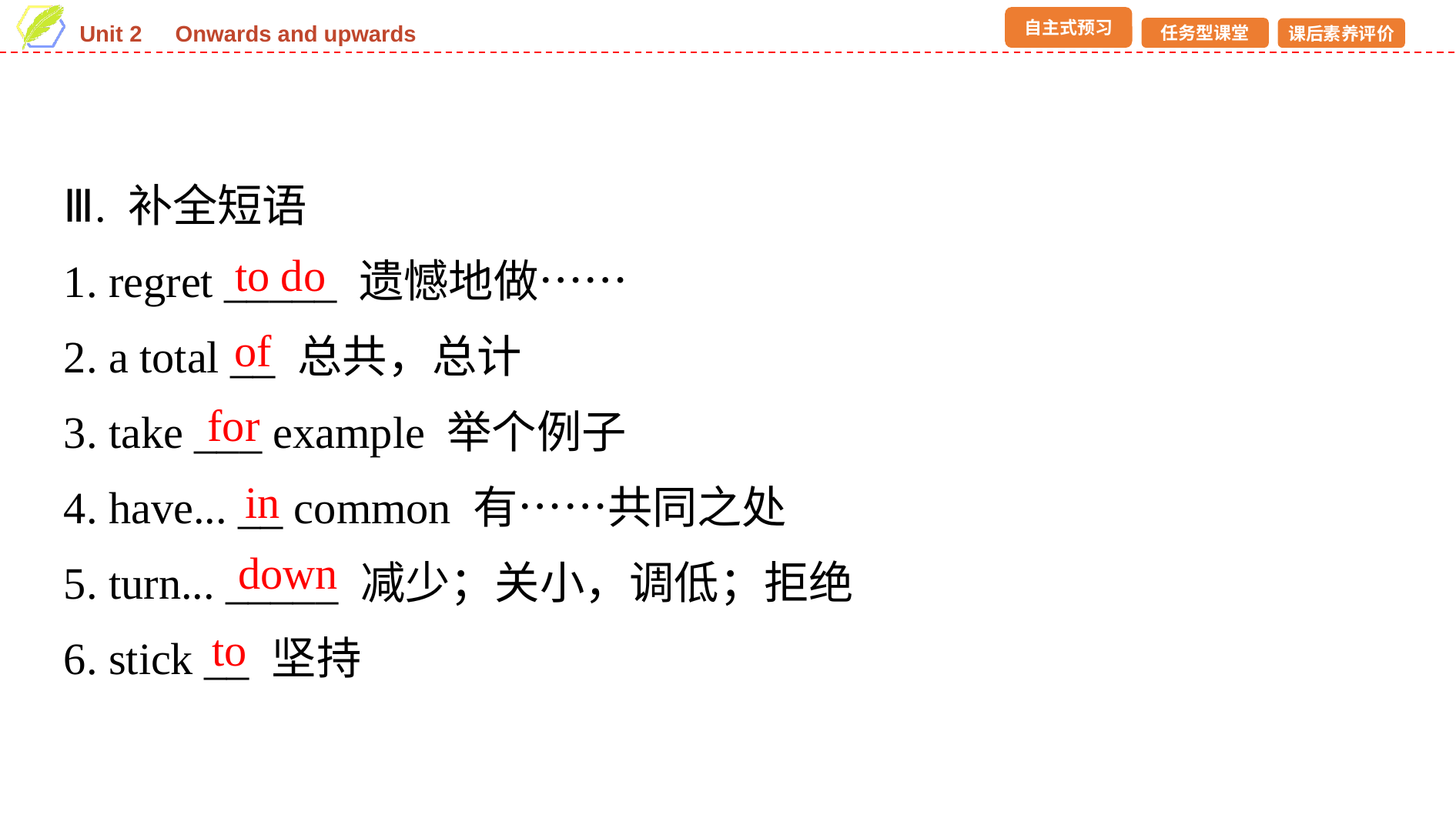

Ⅲ. 补全短语
1. regret _____ 遗憾地做……
2. a total __ 总共，总计
3. take ___ example 举个例子
4. have... __ common 有……共同之处
5. turn... _____ 减少；关小，调低；拒绝
6. stick __ 坚持
to do
of
for
in
down
to